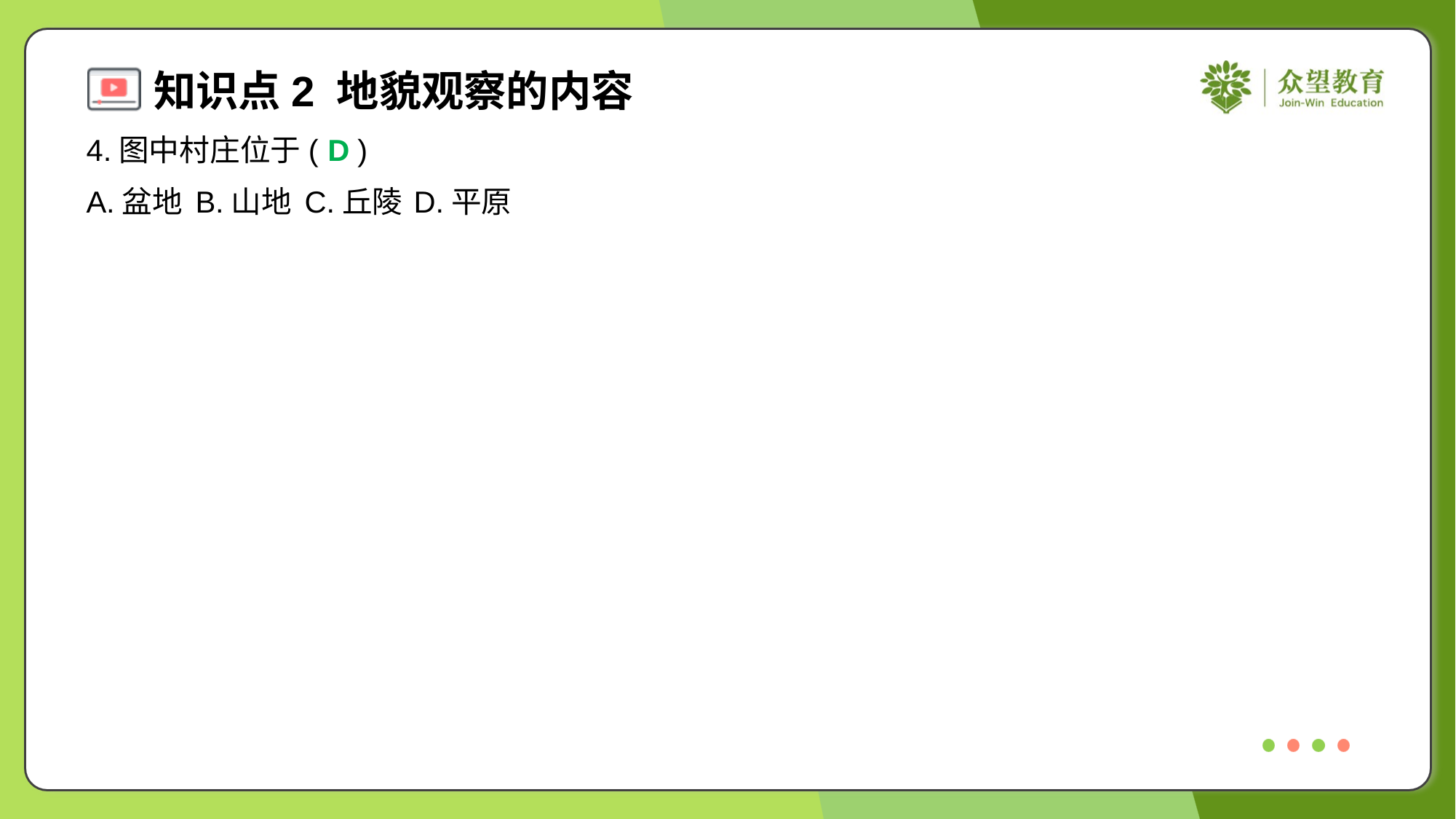

4.图中村庄位于(     )
D
A.盆地	B.山地	C.丘陵	D.平原